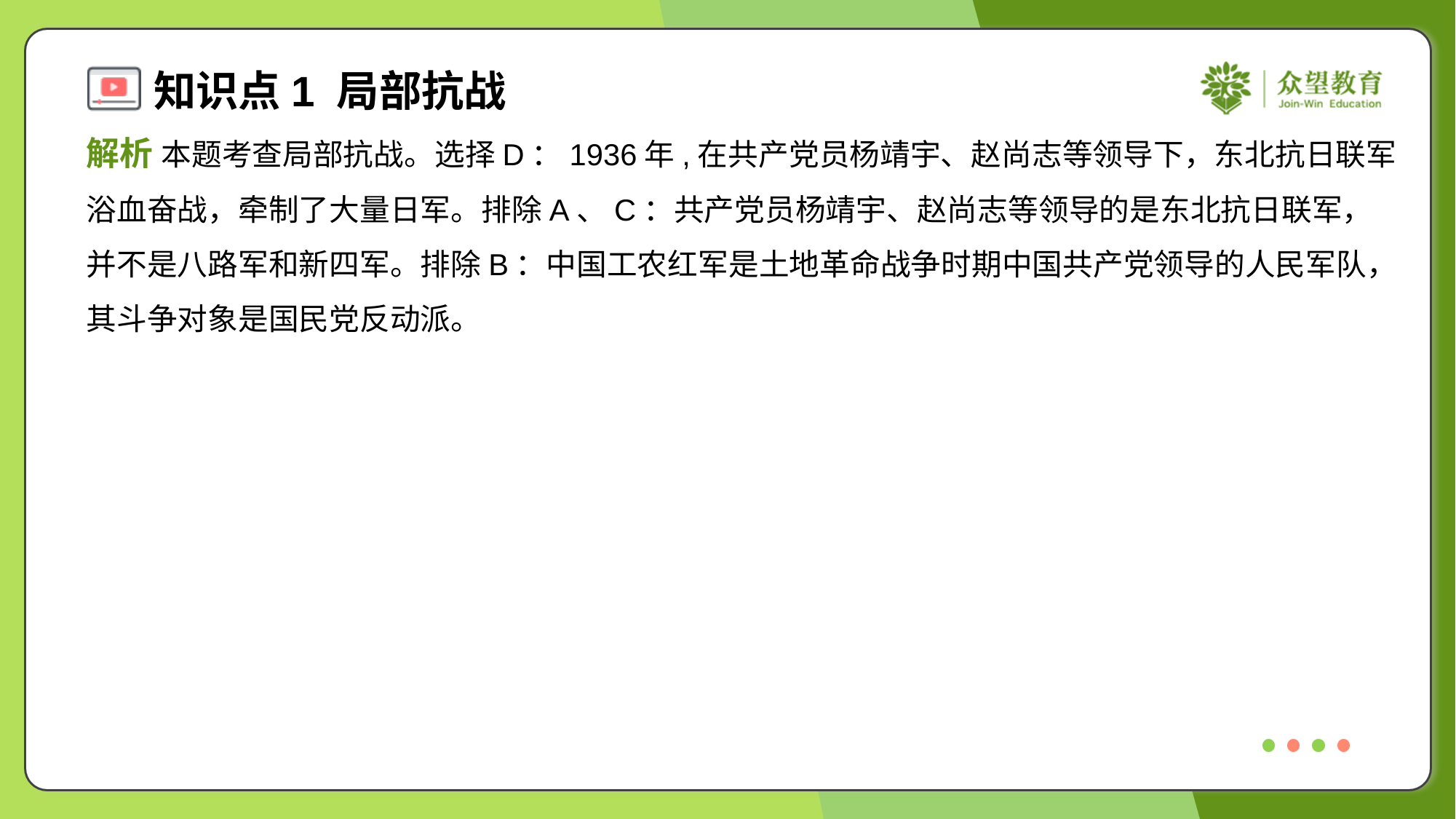

解析 本题考查局部抗战。选择D：1936年,在共产党员杨靖宇、赵尚志等领导下，东北抗日联军
浴血奋战，牵制了大量日军。排除A、C：共产党员杨靖宇、赵尚志等领导的是东北抗日联军，
并不是八路军和新四军。排除B：中国工农红军是土地革命战争时期中国共产党领导的人民军队，
其斗争对象是国民党反动派。